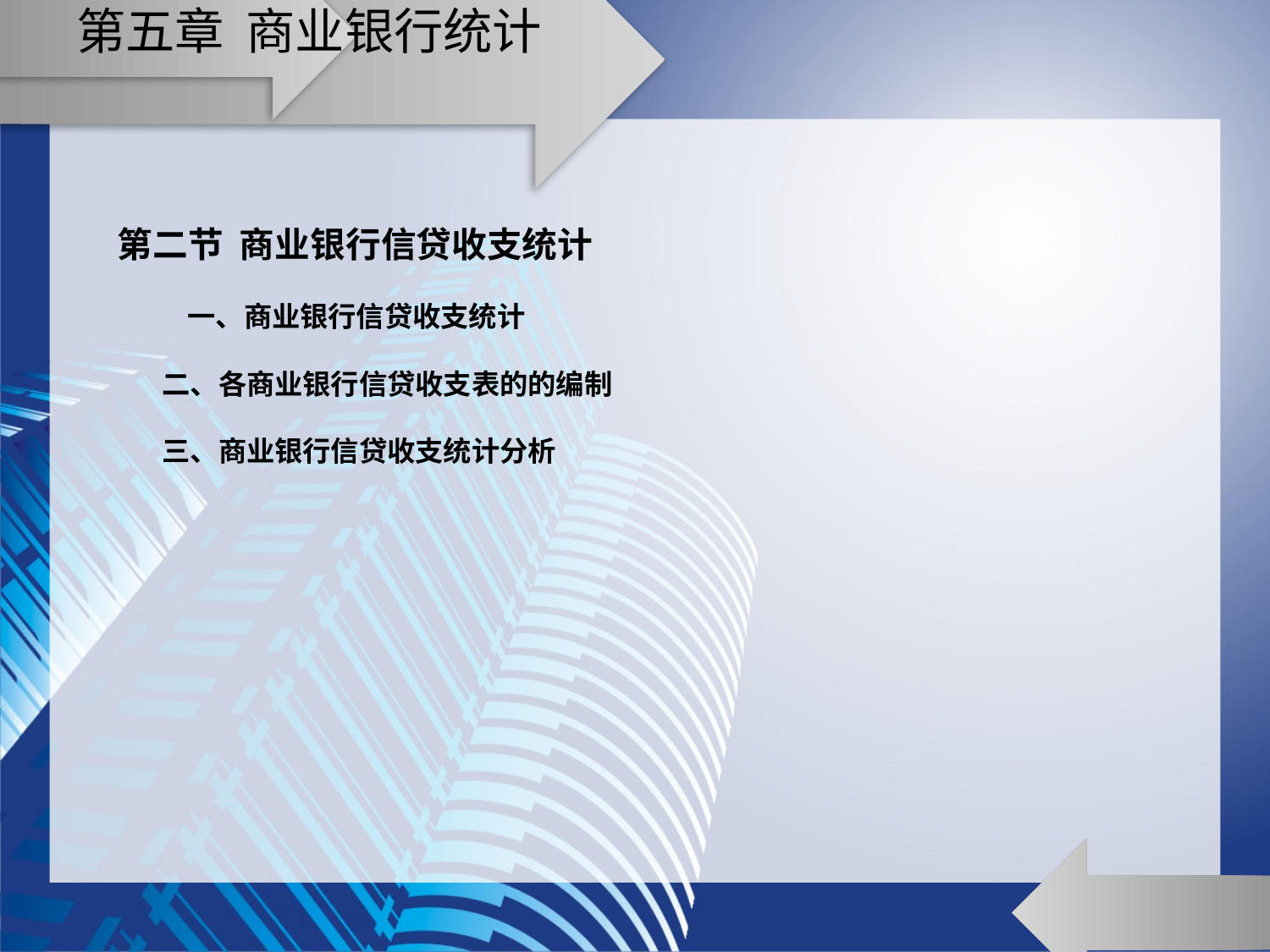

# 第五章  商业银行统计
第二节  商业银行信贷收支统计

          一、商业银行信贷收支统计

      二、各商业银行信贷收支表的的编制

      三、商业银行信贷收支统计分析